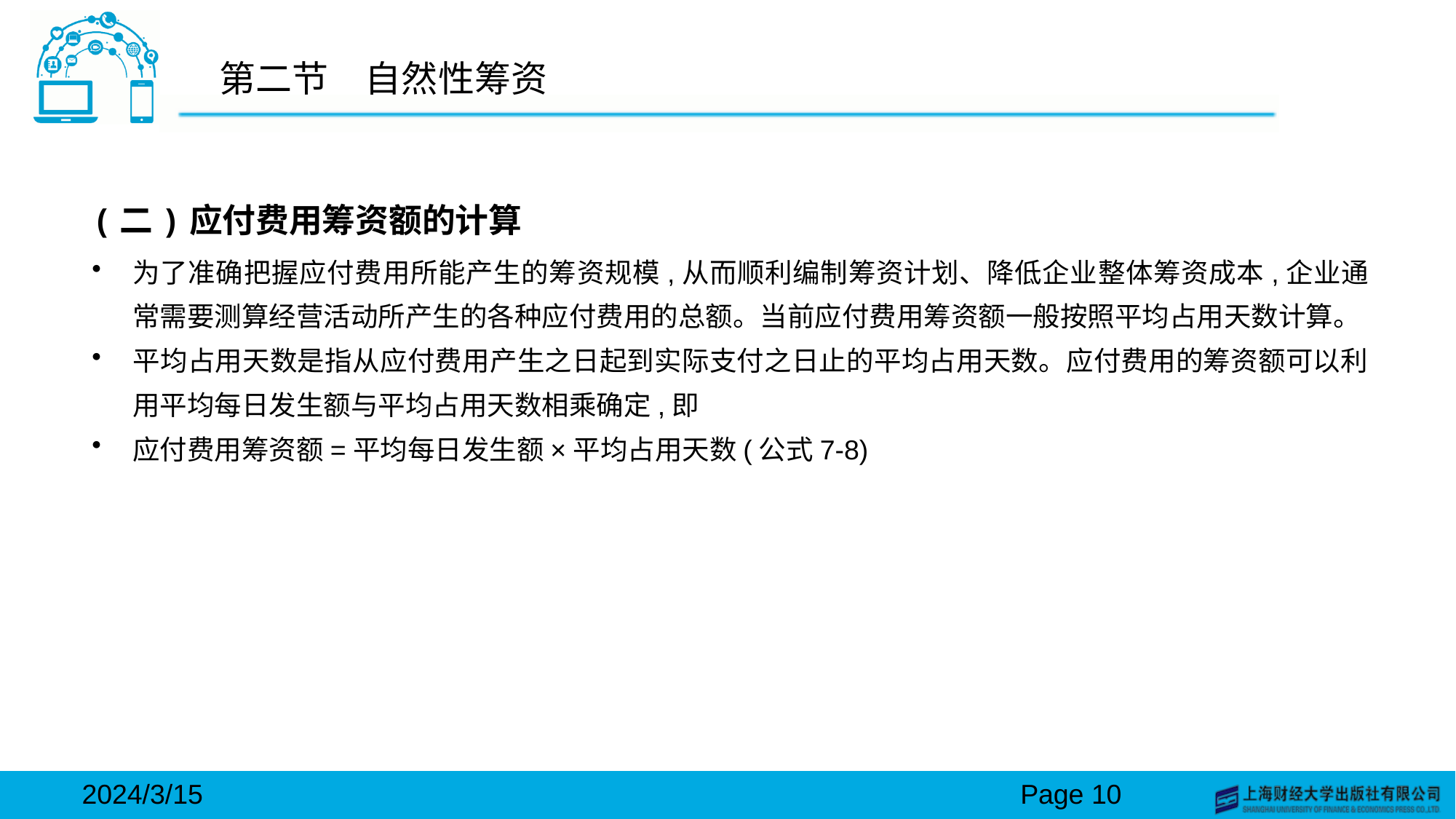

# 第二节　自然性筹资
(二)应付费用筹资额的计算
为了准确把握应付费用所能产生的筹资规模,从而顺利编制筹资计划、降低企业整体筹资成本,企业通常需要测算经营活动所产生的各种应付费用的总额。当前应付费用筹资额一般按照平均占用天数计算。
平均占用天数是指从应付费用产生之日起到实际支付之日止的平均占用天数。应付费用的筹资额可以利用平均每日发生额与平均占用天数相乘确定,即
应付费用筹资额=平均每日发生额×平均占用天数(公式7-8)

2024/3/15
Page 10